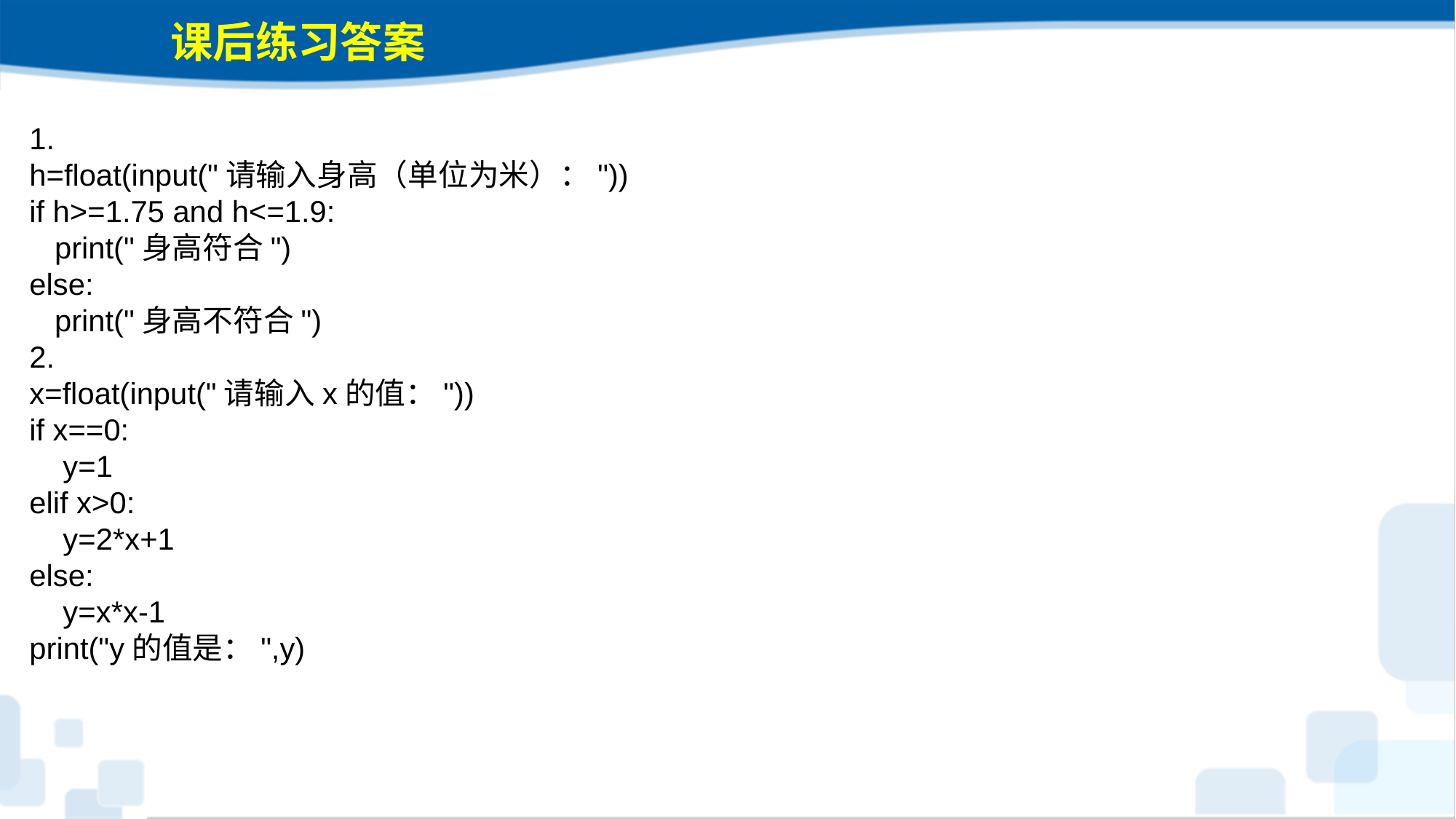

课后练习答案
1.
h=float(input("请输入身高（单位为米）："))
if h>=1.75 and h<=1.9:
   print("身高符合")
else:
   print("身高不符合")
2.
x=float(input("请输入x的值："))
if x==0:
    y=1
elif x>0:
    y=2*x+1
else:
    y=x*x-1
print("y的值是：",y)